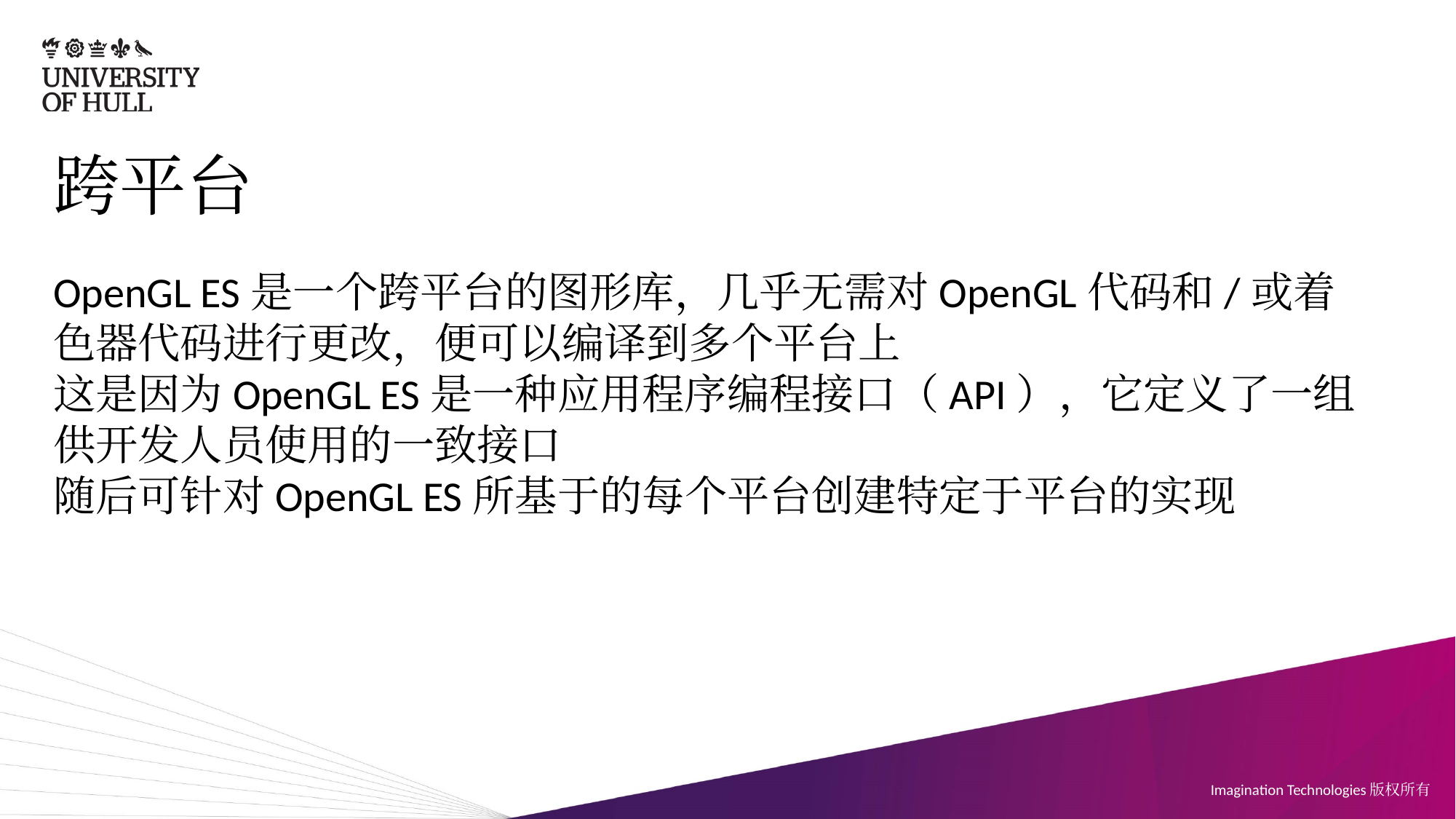

# 跨平台
OpenGL ES是一个跨平台的图形库，几乎无需对OpenGL代码和/或着色器代码进行更改，便可以编译到多个平台上
这是因为OpenGL ES是一种应用程序编程接口（API），它定义了一组供开发人员使用的一致接口
随后可针对OpenGL ES所基于的每个平台创建特定于平台的实现